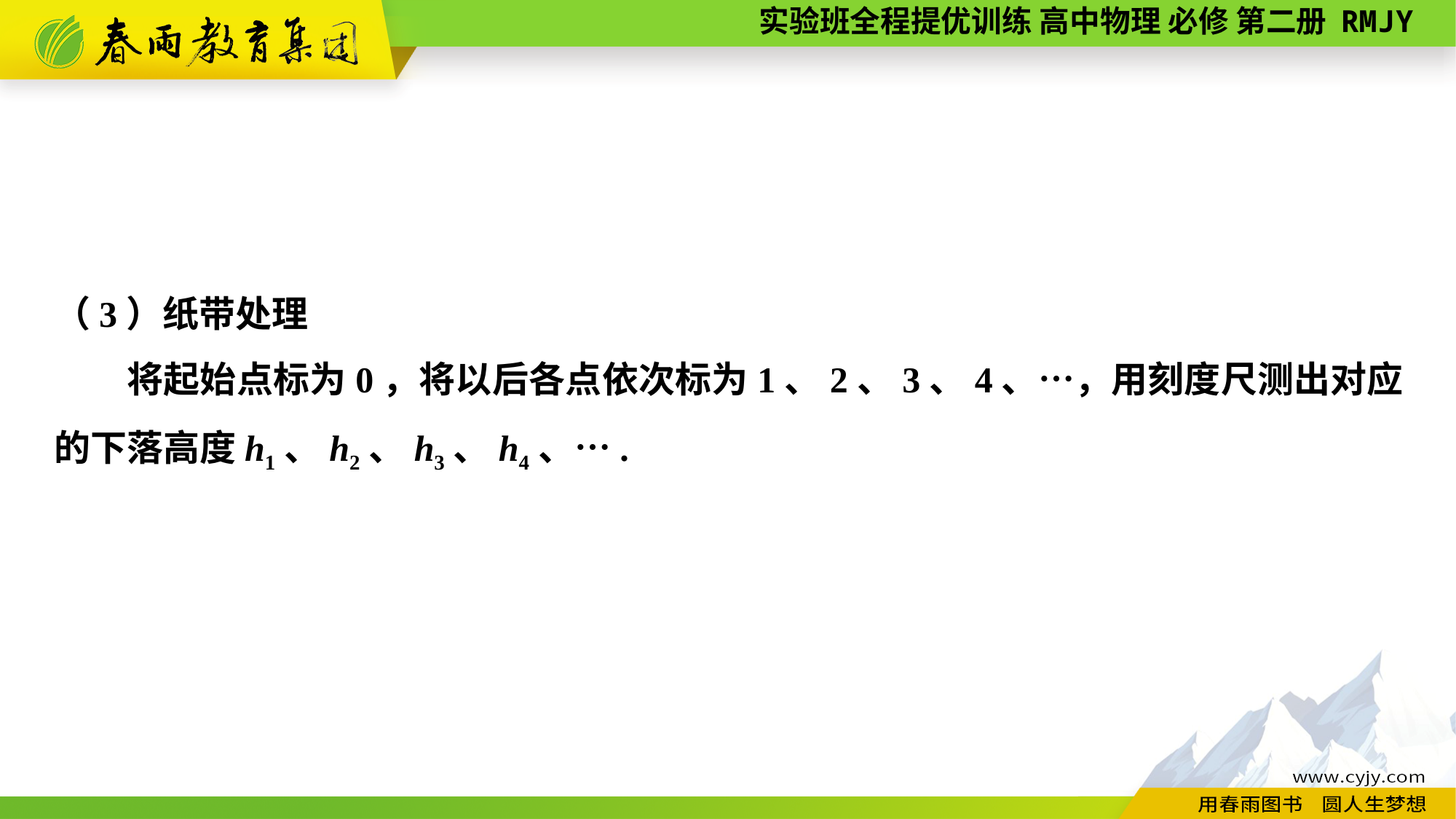

（3）纸带处理
将起始点标为0，将以后各点依次标为1、2、3、4、…，用刻度尺测出对应的下落高度h1、h2、h3、h4、….